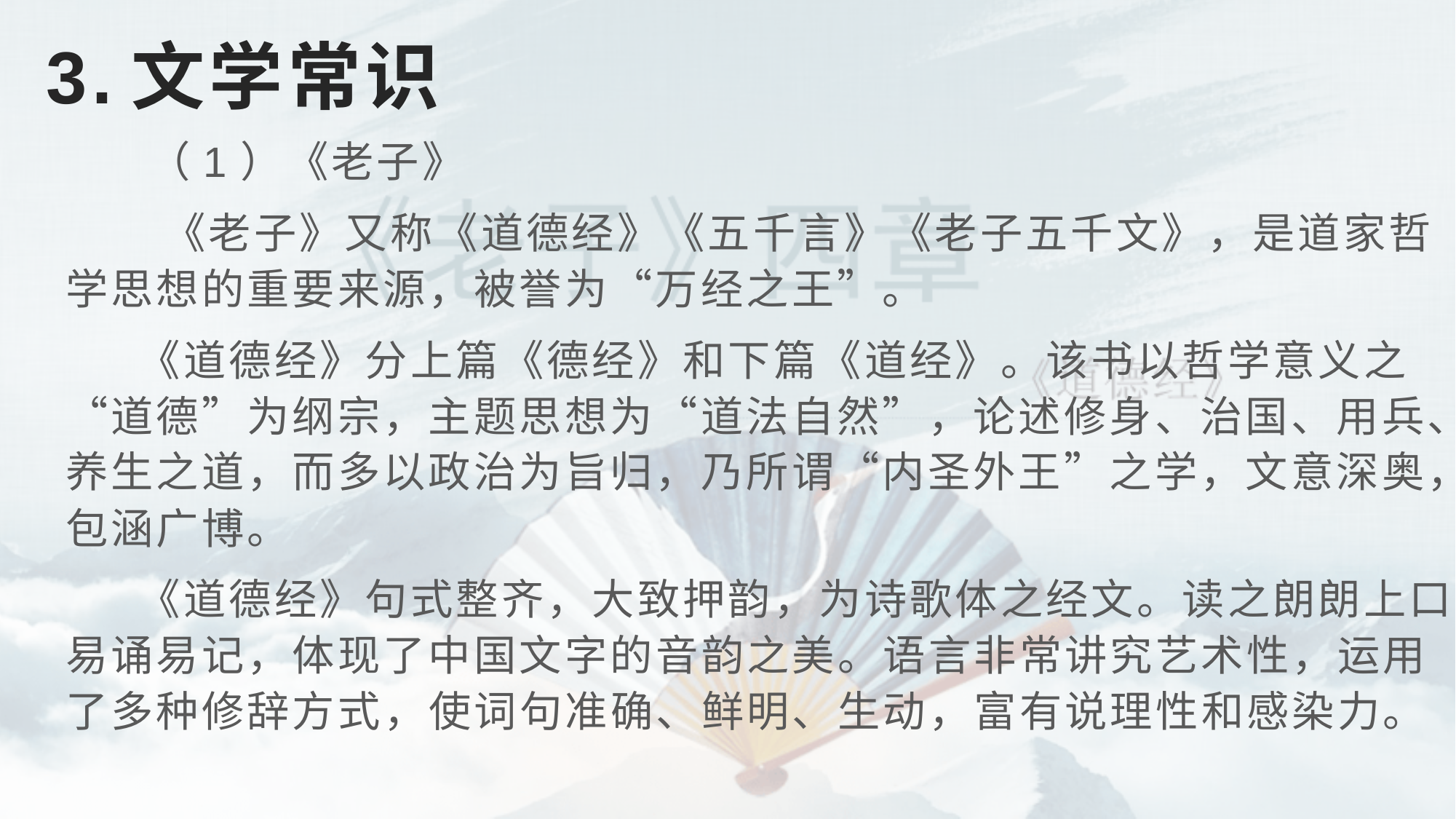

# 3.文学常识
      （1）《老子》
       《老子》又称《道德经》《五千言》《老子五千文》，是道家哲学思想的重要来源，被誉为“万经之王”。
     《道德经》分上篇《德经》和下篇《道经》。该书以哲学意义之“道德”为纲宗，主题思想为“道法自然”，论述修身、治国、用兵、养生之道，而多以政治为旨归，乃所谓“内圣外王”之学，文意深奥，包涵广博。
     《道德经》句式整齐，大致押韵，为诗歌体之经文。读之朗朗上口，易诵易记，体现了中国文字的音韵之美。语言非常讲究艺术性，运用了多种修辞方式，使词句准确、鲜明、生动，富有说理性和感染力。